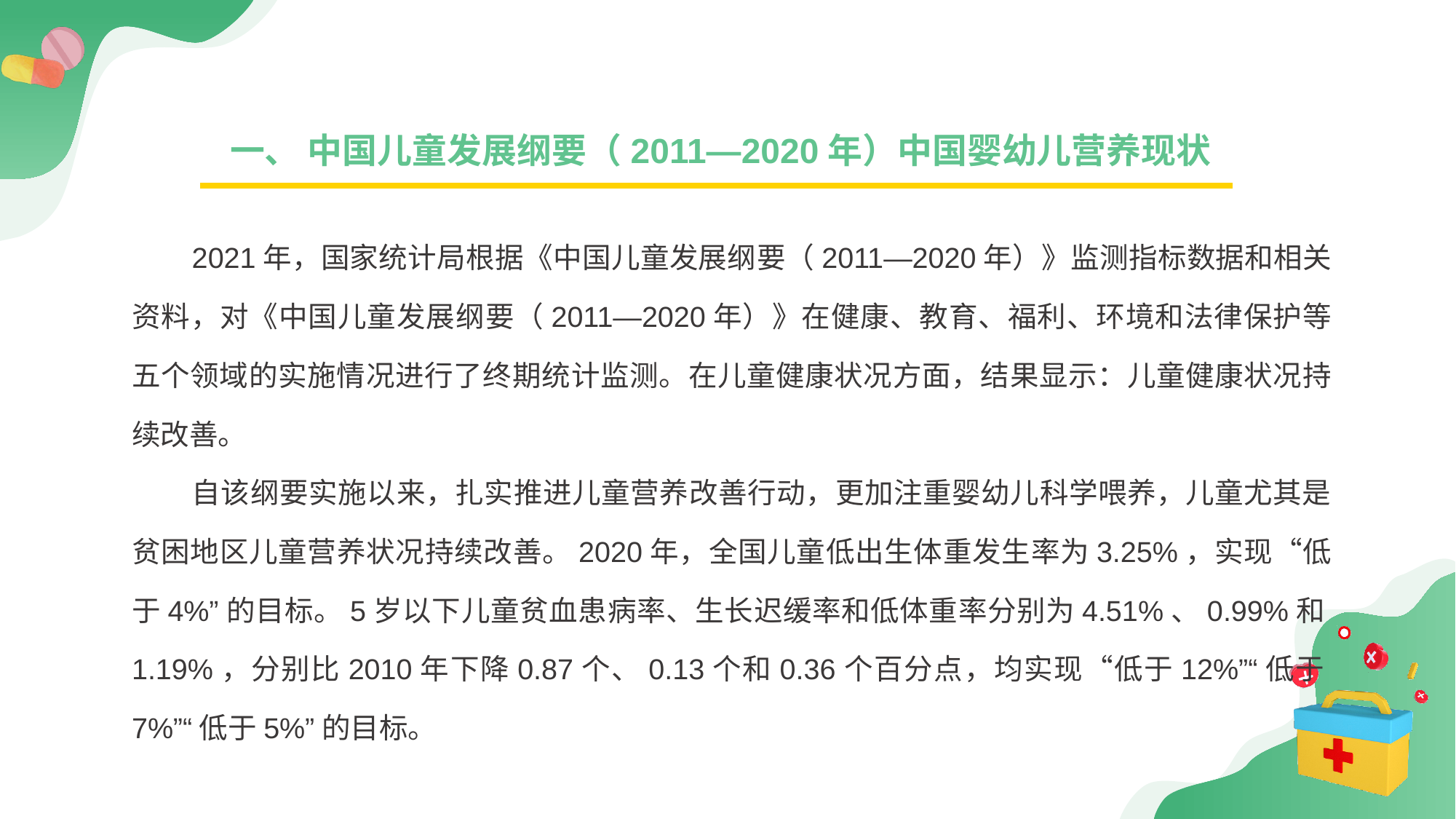

一、 中国儿童发展纲要（2011—2020年）中国婴幼儿营养现状
2021年，国家统计局根据《中国儿童发展纲要（2011—2020年）》监测指标数据和相关资料，对《中国儿童发展纲要（2011—2020年）》在健康、教育、福利、环境和法律保护等五个领域的实施情况进行了终期统计监测。在儿童健康状况方面，结果显示：儿童健康状况持续改善。
自该纲要实施以来，扎实推进儿童营养改善行动，更加注重婴幼儿科学喂养，儿童尤其是贫困地区儿童营养状况持续改善。2020年，全国儿童低出生体重发生率为3.25%，实现“低于4%”的目标。5岁以下儿童贫血患病率、生长迟缓率和低体重率分别为4.51%、0.99%和1.19%，分别比2010年下降0.87个、0.13个和0.36个百分点，均实现“低于12%”“低于7%”“低于5%”的目标。